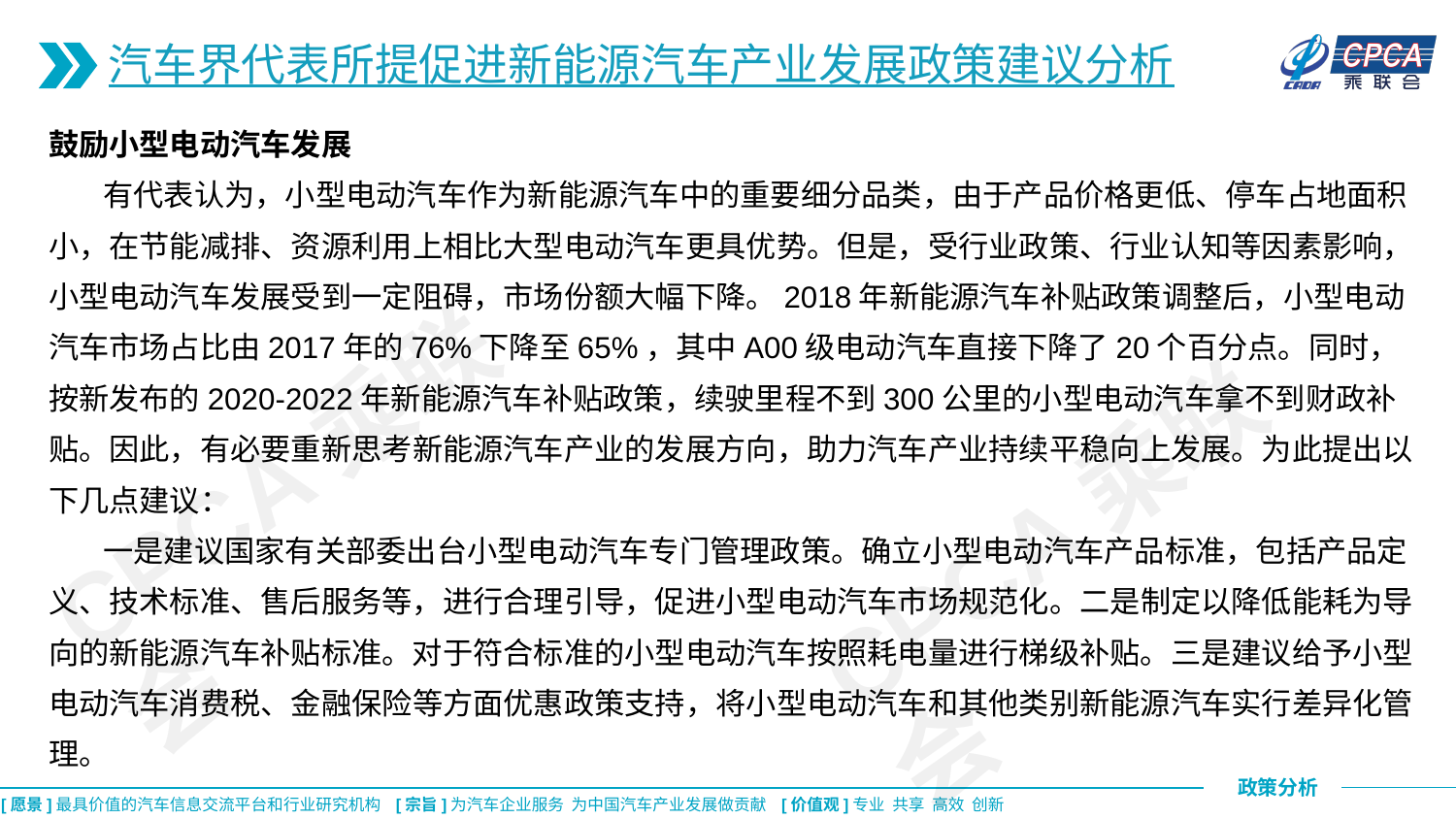

汽车界代表所提促进新能源汽车产业发展政策建议分析
鼓励小型电动汽车发展
       有代表认为，小型电动汽车作为新能源汽车中的重要细分品类，由于产品价格更低、停车占地面积小，在节能减排、资源利用上相比大型电动汽车更具优势。但是，受行业政策、行业认知等因素影响，小型电动汽车发展受到一定阻碍，市场份额大幅下降。2018年新能源汽车补贴政策调整后，小型电动汽车市场占比由2017年的76%下降至65%，其中A00级电动汽车直接下降了20个百分点。同时，按新发布的2020-2022年新能源汽车补贴政策，续驶里程不到300公里的小型电动汽车拿不到财政补贴。因此，有必要重新思考新能源汽车产业的发展方向，助力汽车产业持续平稳向上发展。为此提出以下几点建议：
       一是建议国家有关部委出台小型电动汽车专门管理政策。确立小型电动汽车产品标准，包括产品定义、技术标准、售后服务等，进行合理引导，促进小型电动汽车市场规范化。二是制定以降低能耗为导向的新能源汽车补贴标准。对于符合标准的小型电动汽车按照耗电量进行梯级补贴。三是建议给予小型电动汽车消费税、金融保险等方面优惠政策支持，将小型电动汽车和其他类别新能源汽车实行差异化管理。
CPCA乘联会
CPCA乘联会